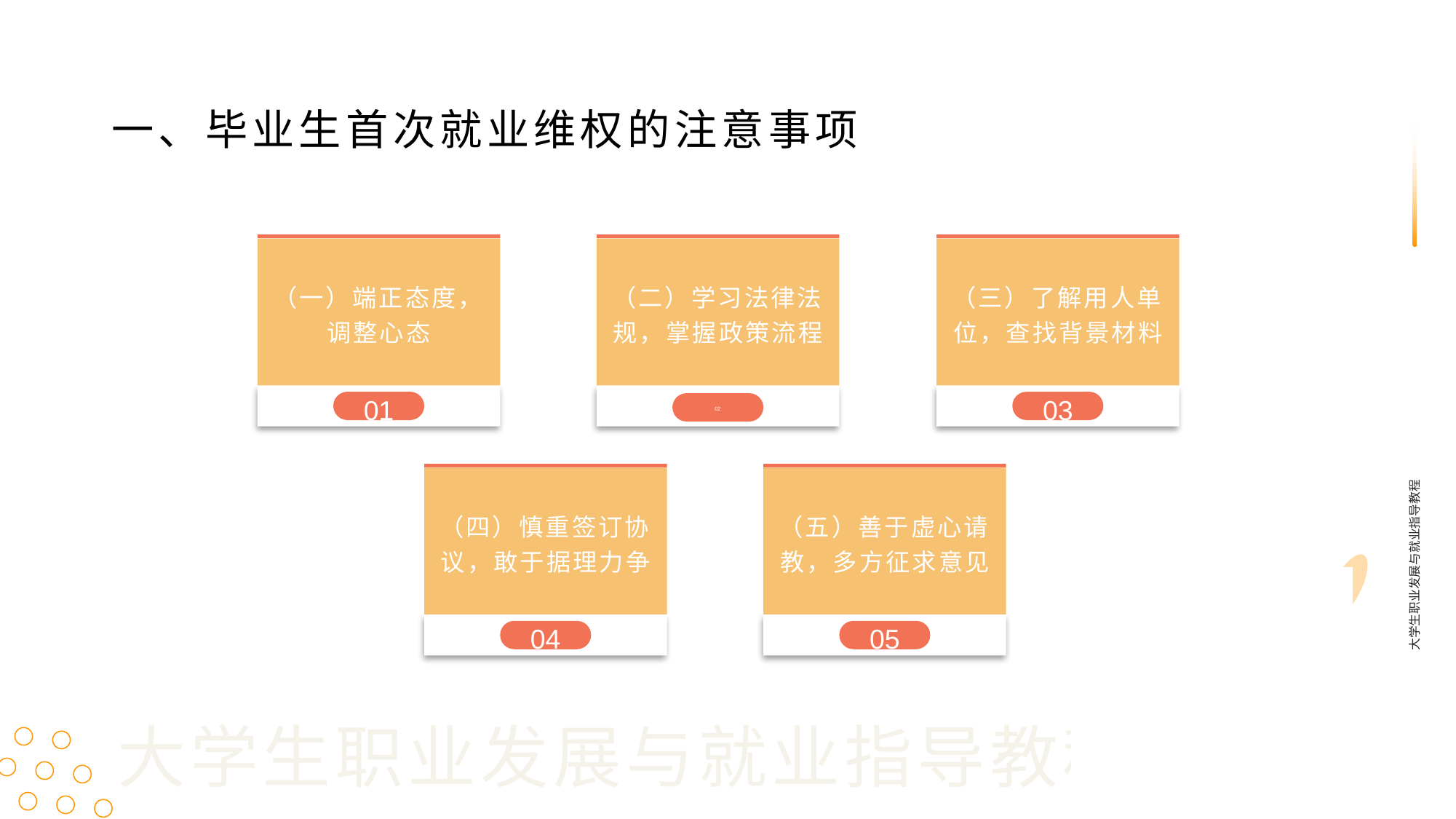

一、毕业生首次就业维权的注意事项

（一）端正态度，调整心态

01

（二）学习法律法规，掌握政策流程

02

（三）了解用人单位，查找背景材料

03

（四）慎重签订协议，敢于据理力争

04

（五）善于虚心请教，多方征求意见

05
大学生职业发展与就业指导教程

大学生职业发展与就业指导教程